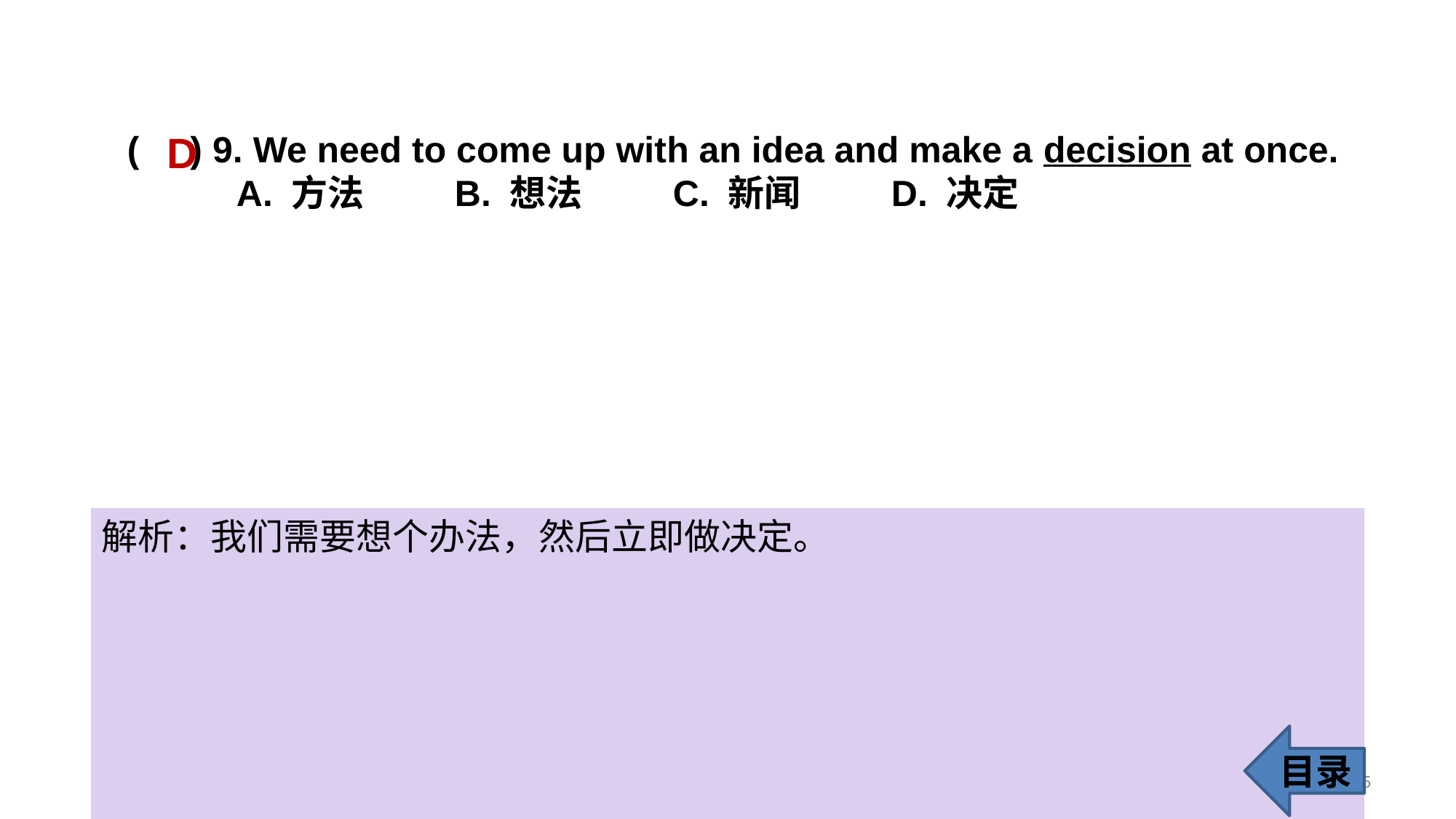

(     ) 9. We need to come up with an idea and make a decision at once.
	A. 方法 	B. 想法 	C. 新闻 	D. 决定
D
解析：我们需要想个办法，然后立即做决定。

目录
15